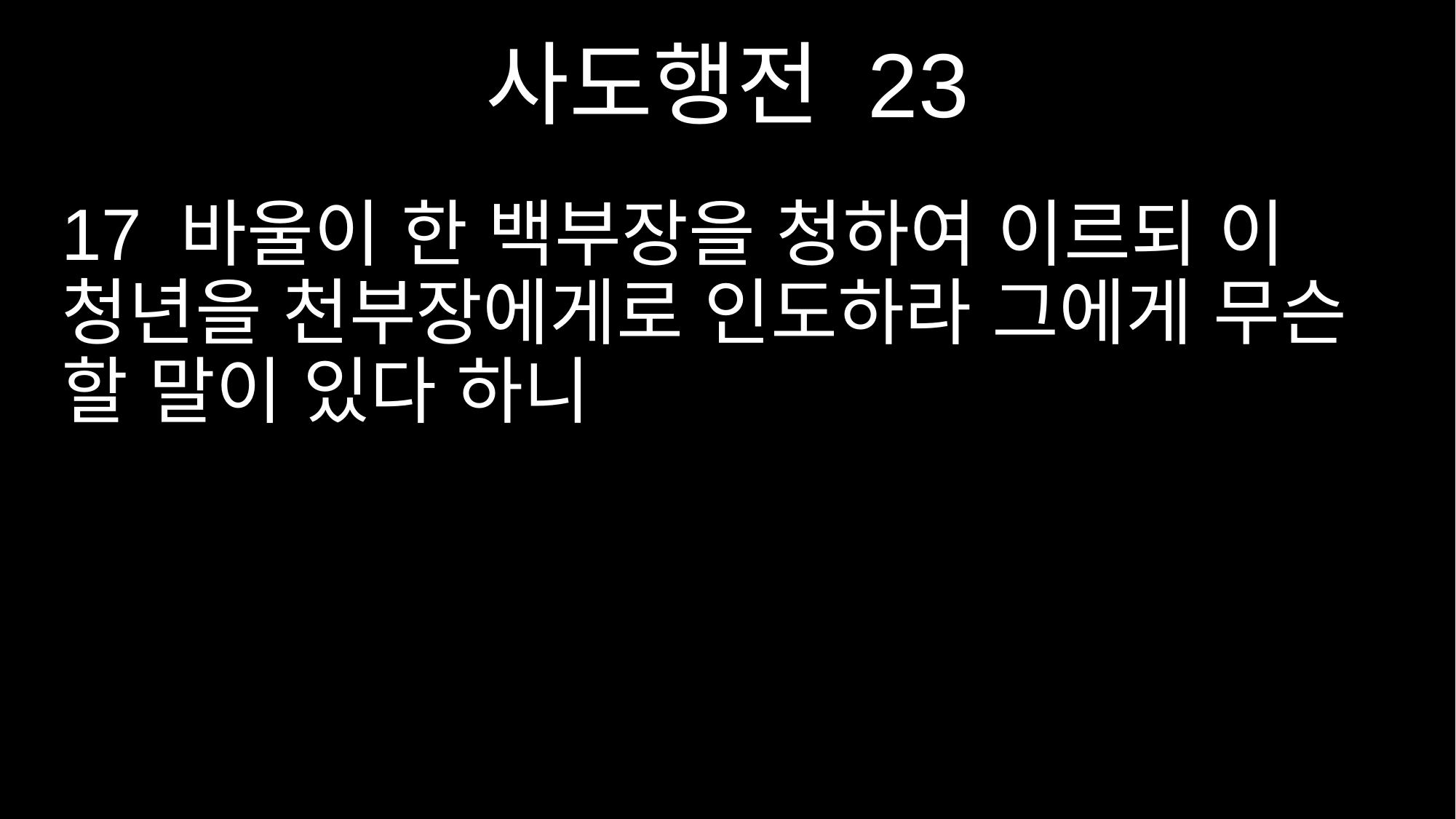

사도행전 23
17 바울이 한 백부장을 청하여 이르되 이 청년을 천부장에게로 인도하라 그에게 무슨 할 말이 있다 하니